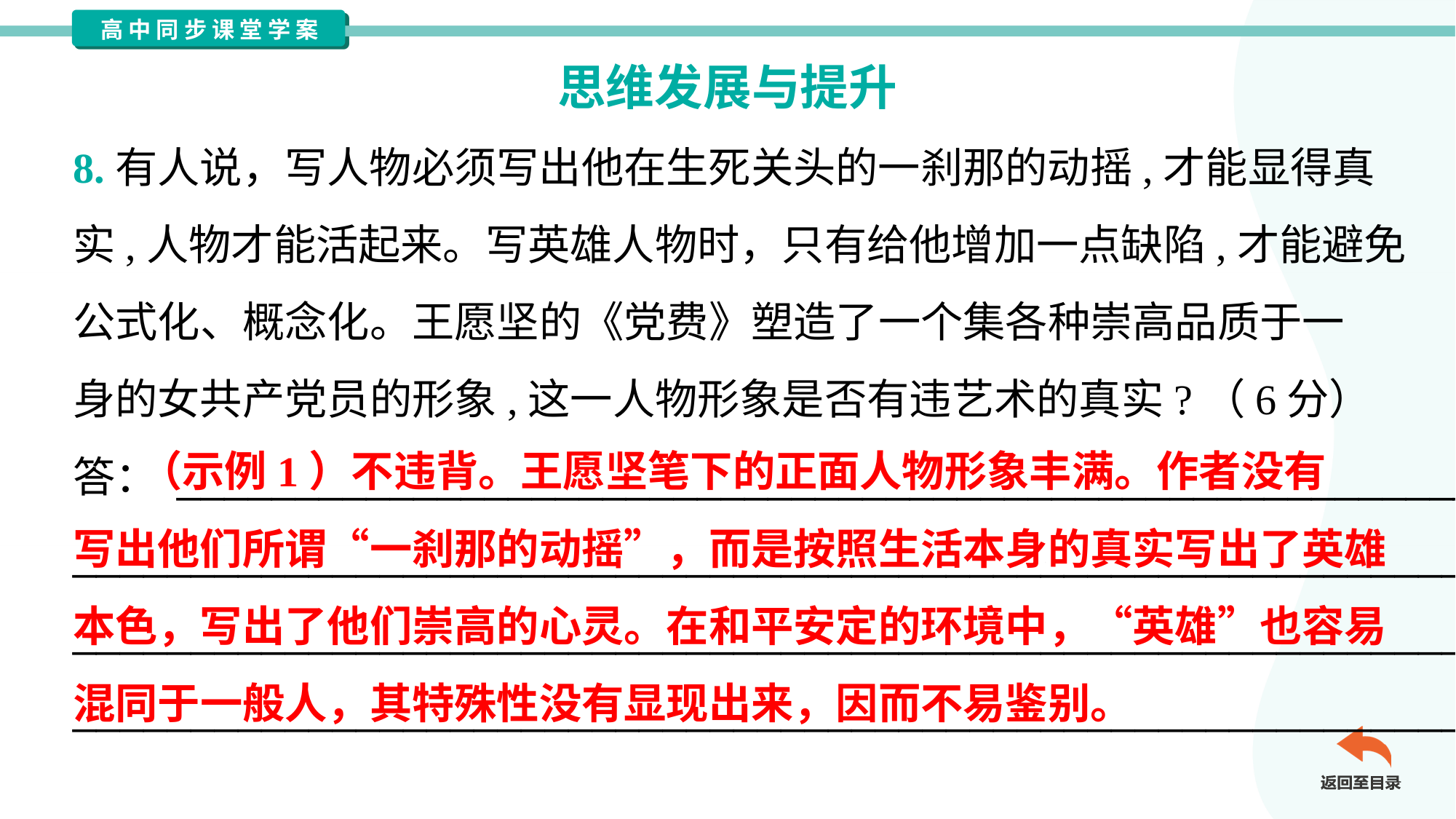

思维发展与提升
8.有人说，写人物必须写出他在生死关头的一刹那的动摇,才能显得真
实,人物才能活起来。写英雄人物时，只有给他增加一点缺陷,才能避免
公式化、概念化。王愿坚的《党费》塑造了一个集各种崇高品质于一
身的女共产党员的形象,这一人物形象是否有违艺术的真实?（6分）
答： ________________________________________________________
_____________________________________________________________
_____________________________________________________________
_____________________________________________________________
      （示例1）不违背。王愿坚笔下的正面人物形象丰满。作者没有
写出他们所谓“一刹那的动摇”，而是按照生活本身的真实写出了英雄
本色，写出了他们崇高的心灵。在和平安定的环境中，“英雄”也容易
混同于一般人，其特殊性没有显现出来，因而不易鉴别。